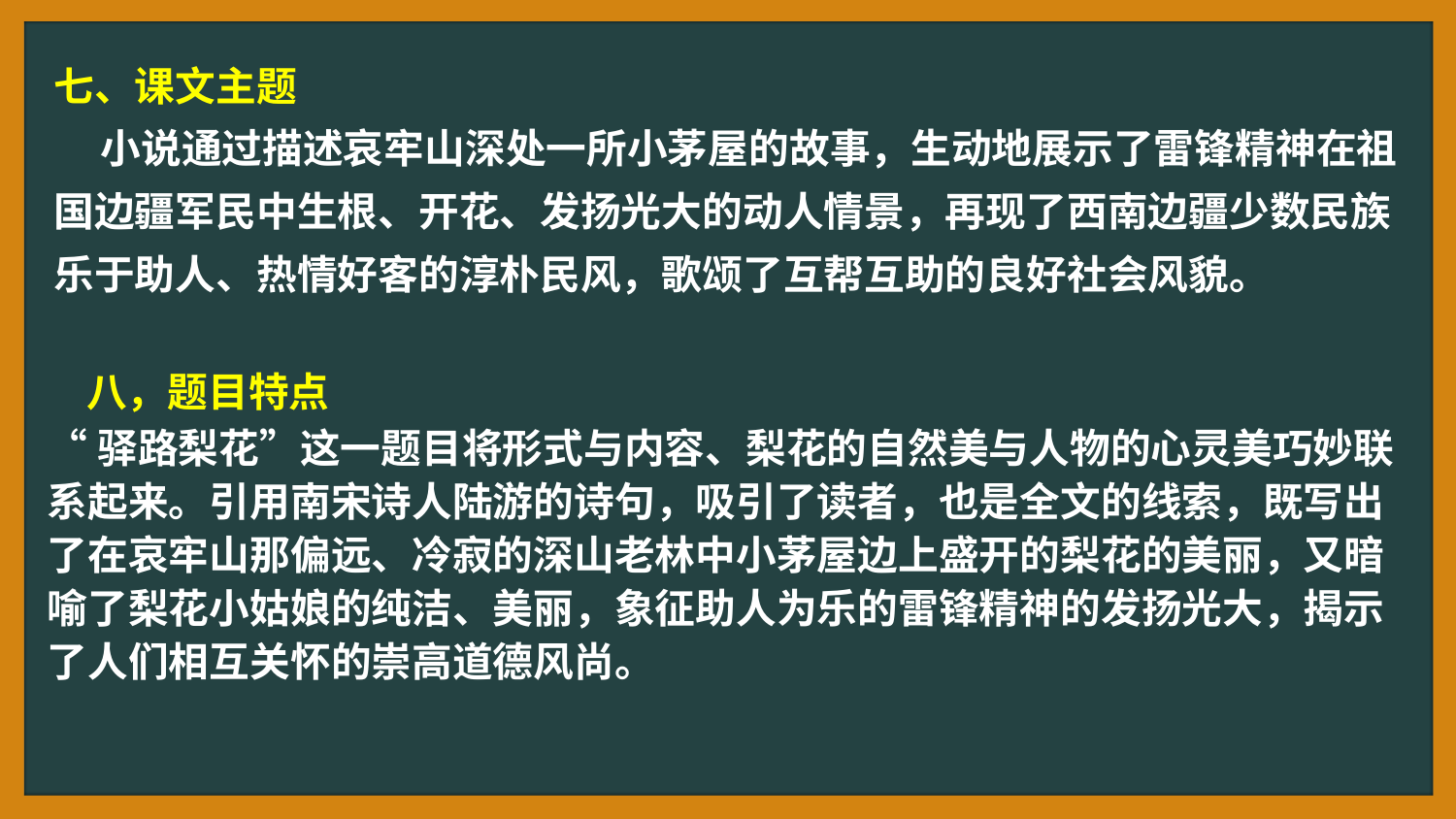

七、课文主题
    小说通过描述哀牢山深处一所小茅屋的故事，生动地展示了雷锋精神在祖国边疆军民中生根、开花、发扬光大的动人情景，再现了西南边疆少数民族乐于助人、热情好客的淳朴民风，歌颂了互帮互助的良好社会风貌。

  八，题目特点
“驿路梨花”这一题目将形式与内容、梨花的自然美与人物的心灵美巧妙联系起来。引用南宋诗人陆游的诗句，吸引了读者，也是全文的线索，既写出了在哀牢山那偏远、冷寂的深山老林中小茅屋边上盛开的梨花的美丽，又暗喻了梨花小姑娘的纯洁、美丽，象征助人为乐的雷锋精神的发扬光大，揭示了人们相互关怀的崇高道德风尚。